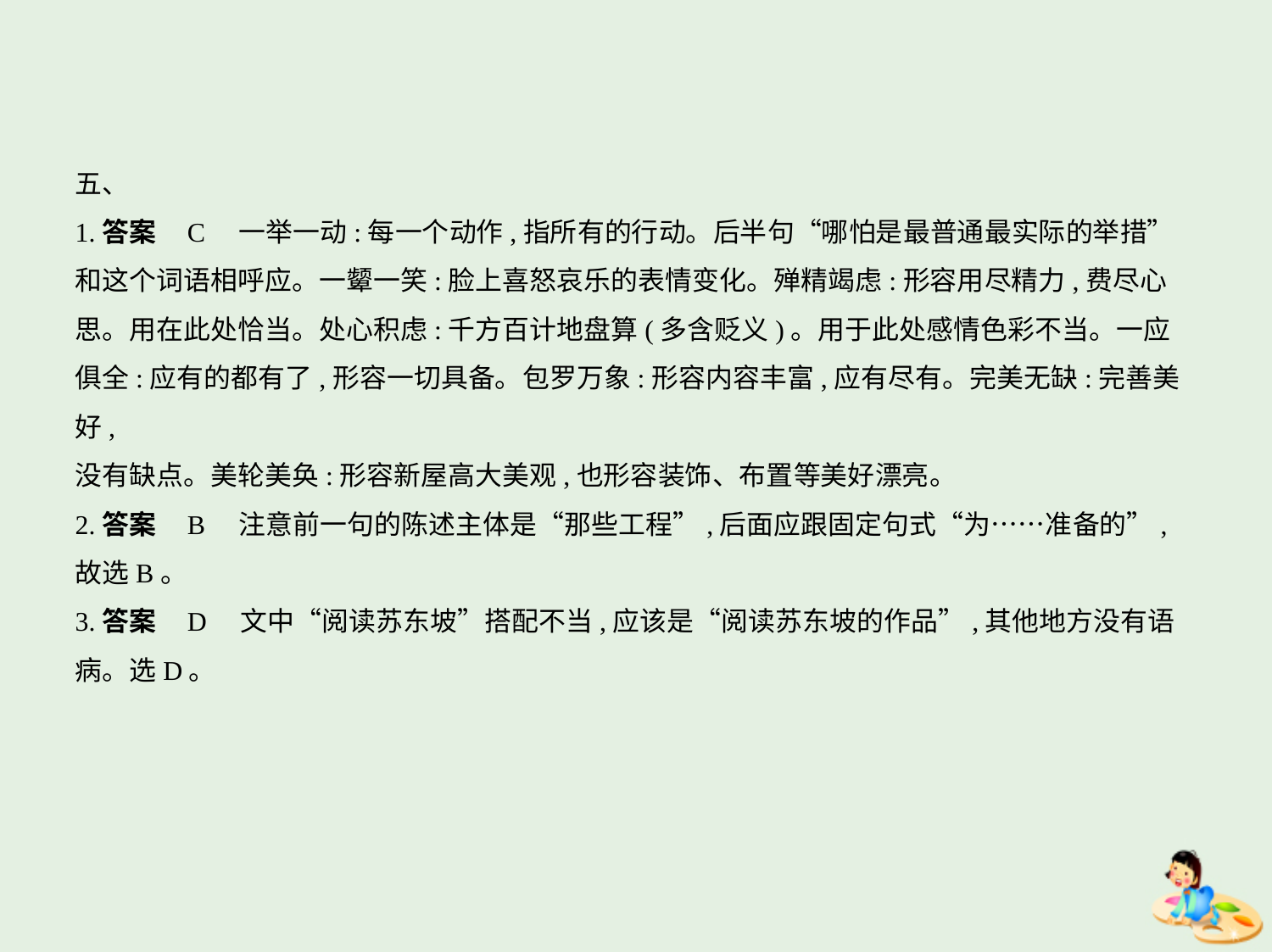

五、
1.答案    C　一举一动:每一个动作,指所有的行动。后半句“哪怕是最普通最实际的举措”
和这个词语相呼应。一颦一笑:脸上喜怒哀乐的表情变化。殚精竭虑:形容用尽精力,费尽心
思。用在此处恰当。处心积虑:千方百计地盘算(多含贬义)。用于此处感情色彩不当。一应
俱全:应有的都有了,形容一切具备。包罗万象:形容内容丰富,应有尽有。完美无缺:完善美好,
没有缺点。美轮美奂:形容新屋高大美观,也形容装饰、布置等美好漂亮。
2.答案    B　注意前一句的陈述主体是“那些工程”,后面应跟固定句式“为……准备的”,
故选B。
3.答案    D　文中“阅读苏东坡”搭配不当,应该是“阅读苏东坡的作品”,其他地方没有语
病。选D。